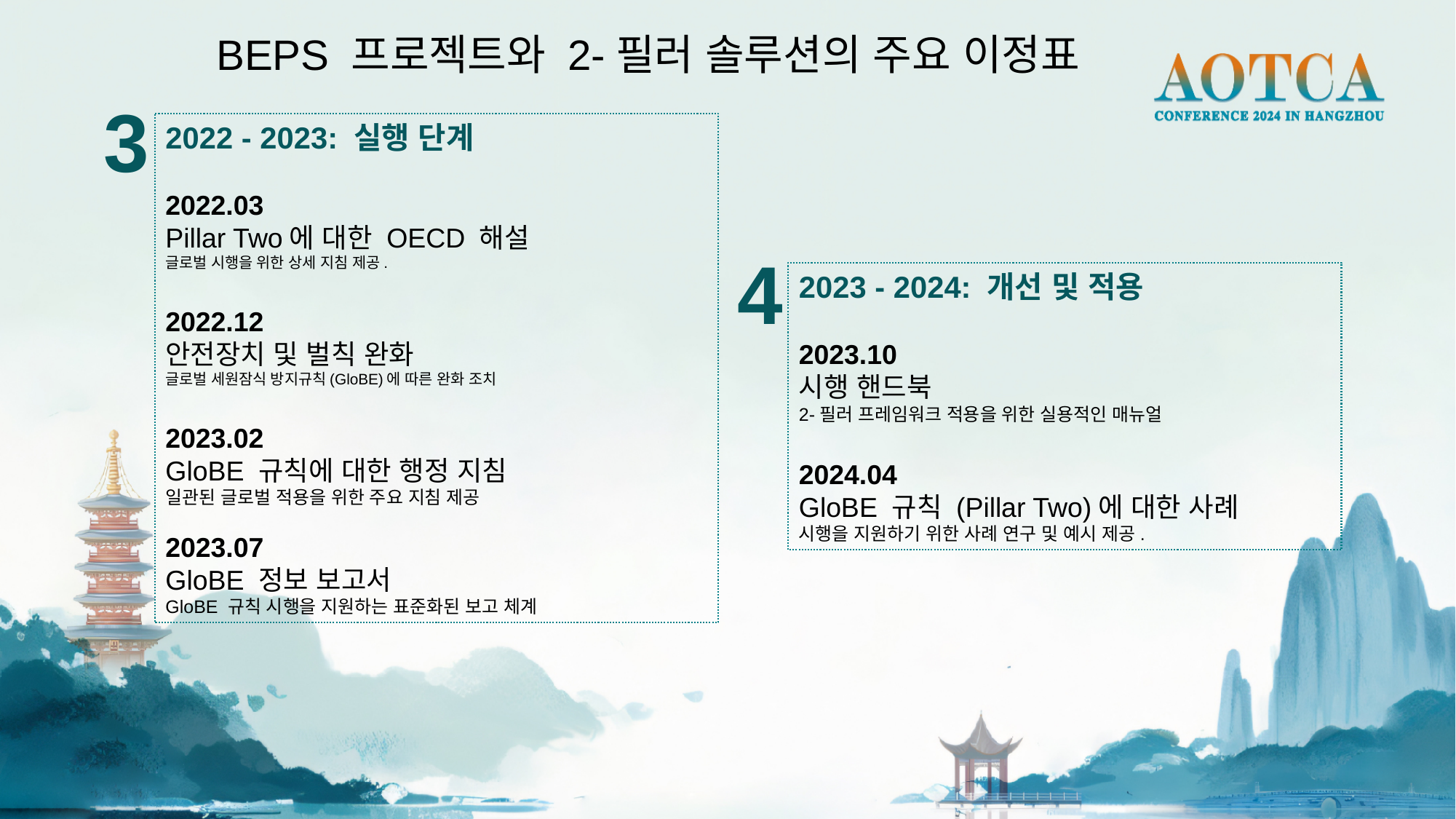

BEPS 프로젝트와 2-필러 솔루션의 주요 이정표
3
2022 - 2023: 실행 단계

2022.03
Pillar Two에 대한 OECD 해설
글로벌 시행을 위한 상세 지침 제공.

2022.12
안전장치 및 벌칙 완화
글로벌 세원잠식 방지규칙(GloBE)에 따른 완화 조치

2023.02
GloBE 규칙에 대한 행정 지침
일관된 글로벌 적용을 위한 주요 지침 제공

2023.07
GloBE 정보 보고서
GloBE 규칙 시행을 지원하는 표준화된 보고 체계
4
2023 - 2024: 개선 및 적용

2023.10
시행 핸드북
2-필러 프레임워크 적용을 위한 실용적인 매뉴얼

2024.04
GloBE 규칙 (Pillar Two)에 대한 사례
시행을 지원하기 위한 사례 연구 및 예시 제공.